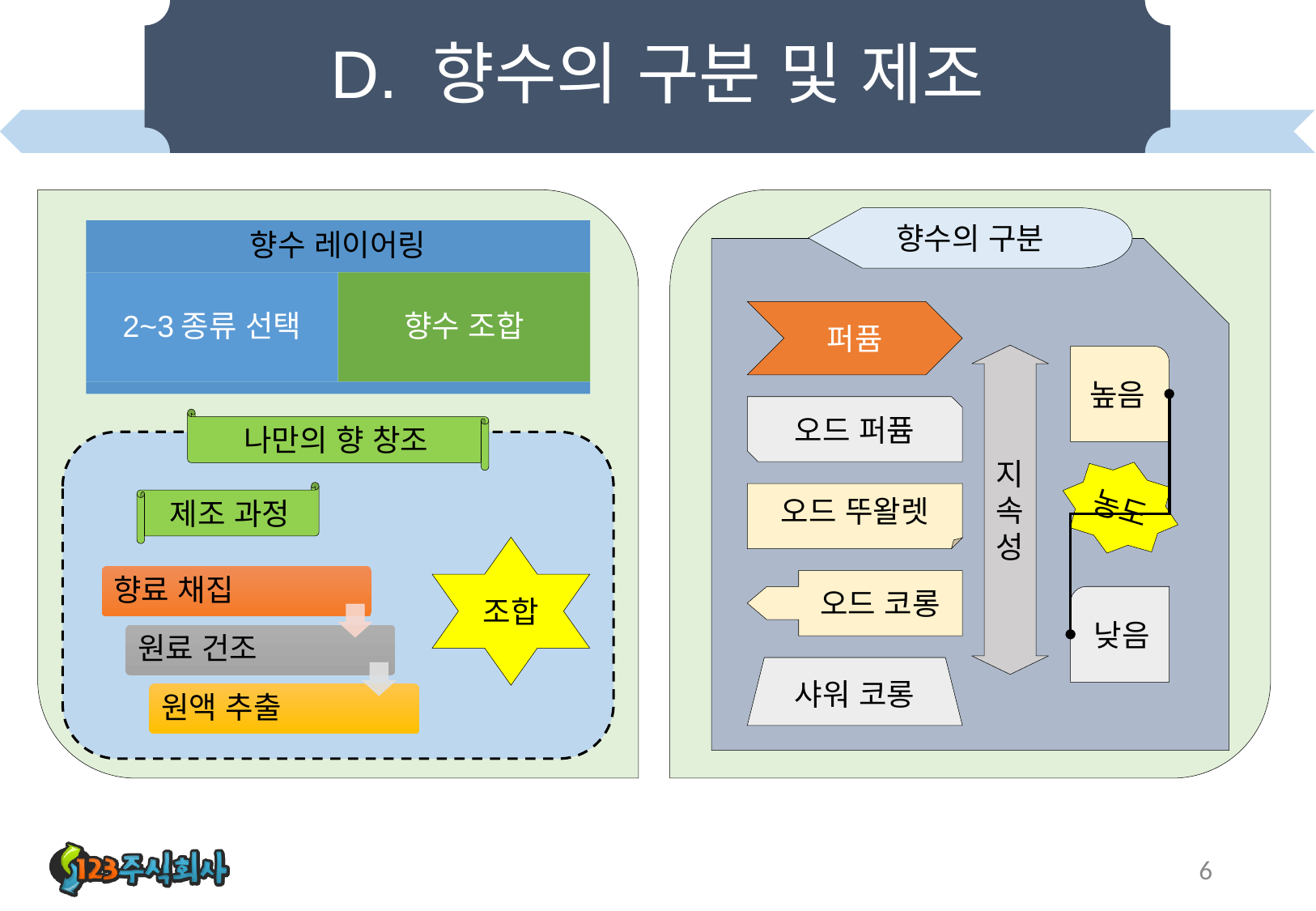

# D. 향수의 구분 및 제조

향수의 구분
향수 레이어링
2~3종류 선택
향수 조합

퍼퓸
지속성
높음
오드 퍼퓸
나만의 향 창조

농도
제조 과정
오드 뚜왈렛
조합
향료 채집
원료 건조
원액 추출

오드 코롱
낮음
샤워 코롱
6